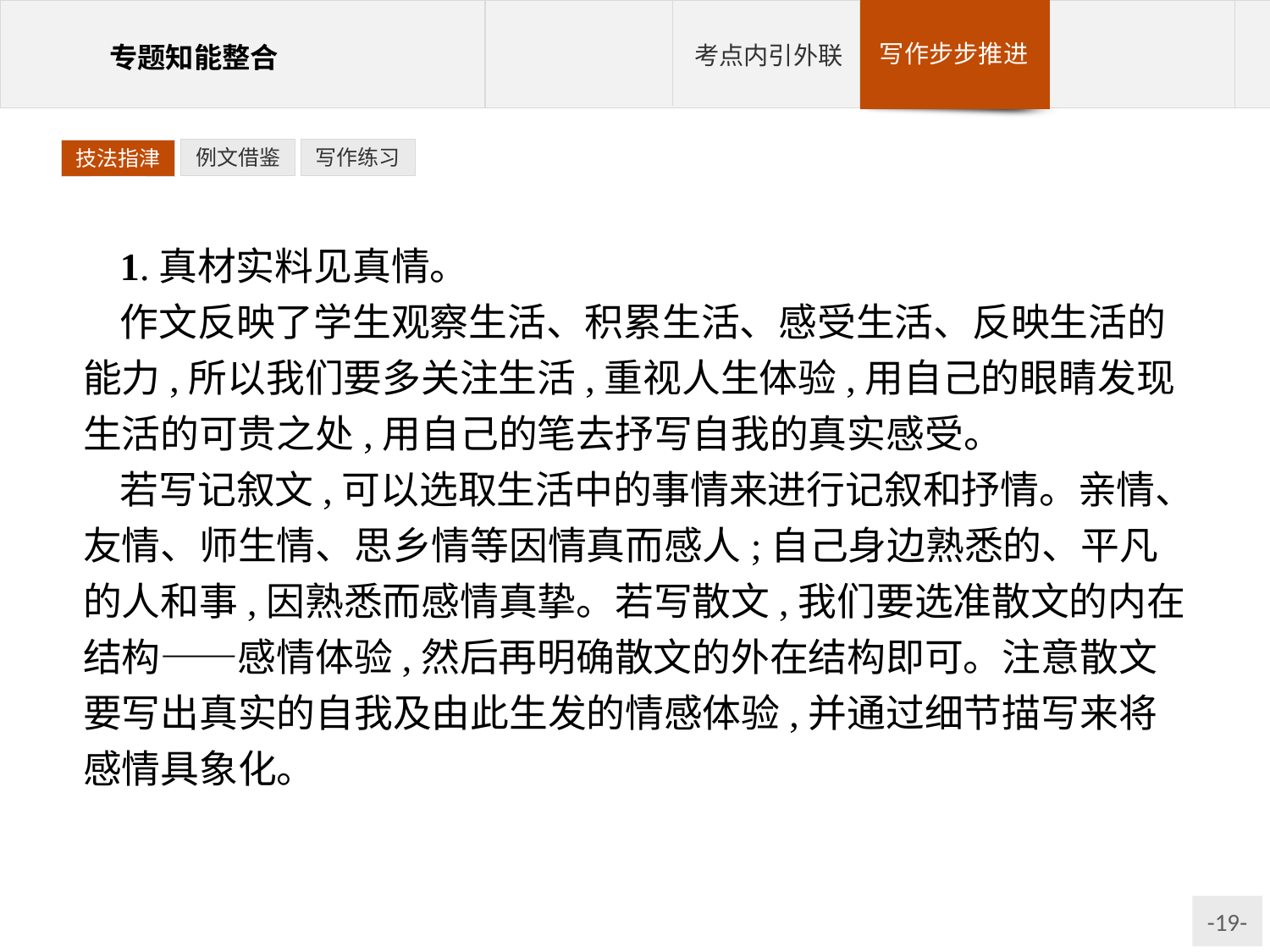

例文借鉴
写作练习
技法指津
1.真材实料见真情。
作文反映了学生观察生活、积累生活、感受生活、反映生活的能力,所以我们要多关注生活,重视人生体验,用自己的眼睛发现生活的可贵之处,用自己的笔去抒写自我的真实感受。
若写记叙文,可以选取生活中的事情来进行记叙和抒情。亲情、友情、师生情、思乡情等因情真而感人;自己身边熟悉的、平凡的人和事,因熟悉而感情真挚。若写散文,我们要选准散文的内在结构——感情体验,然后再明确散文的外在结构即可。注意散文要写出真实的自我及由此生发的情感体验,并通过细节描写来将感情具象化。